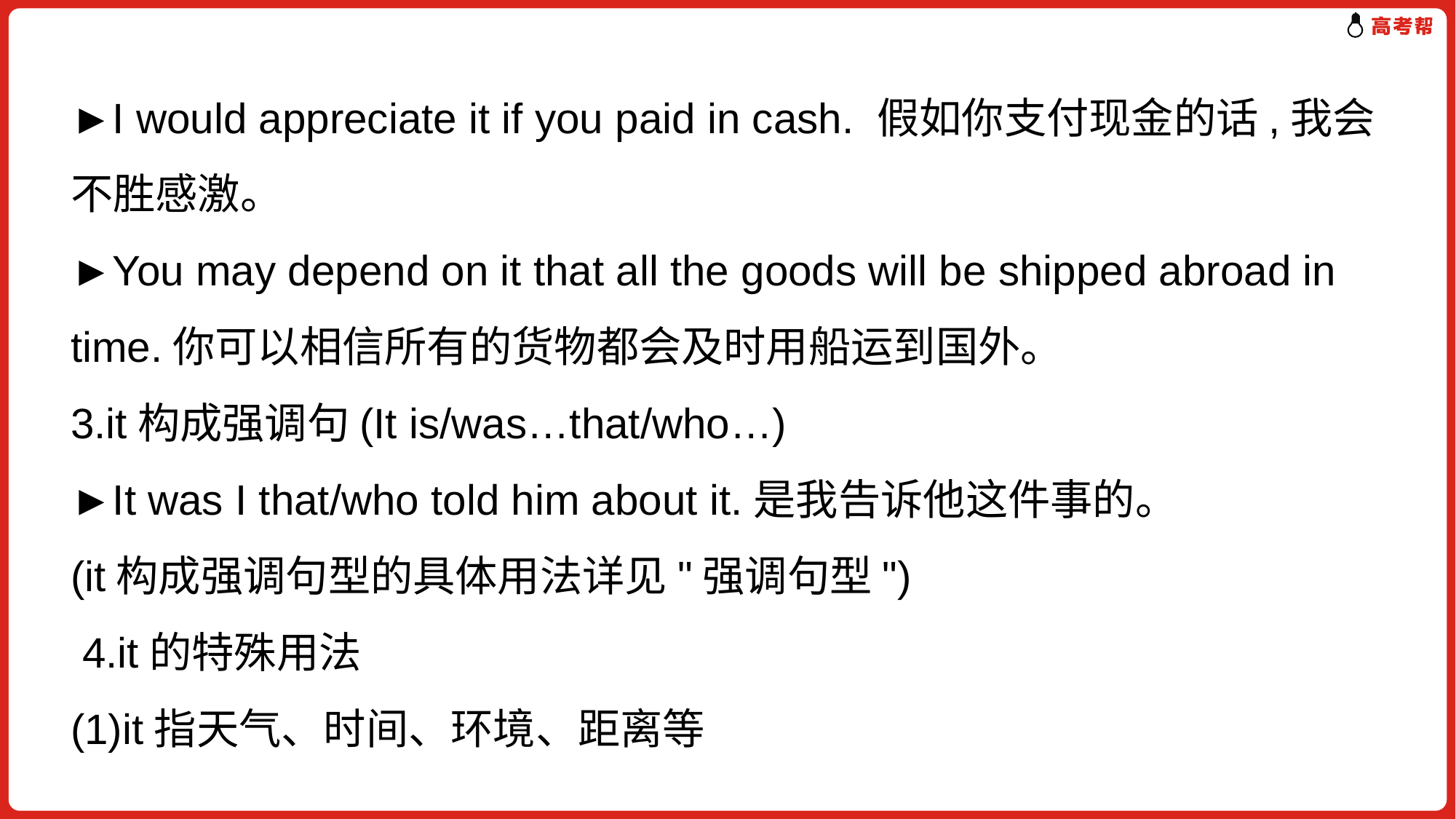

►I would appreciate it if you paid in cash. 假如你支付现金的话,我会不胜感激。
►You may depend on it that all the goods will be shipped abroad in time.你可以相信所有的货物都会及时用船运到国外。
3.it构成强调句(It is/was…that/who…)
►It was I that/who told him about it.是我告诉他这件事的。
(it构成强调句型的具体用法详见"强调句型")
 4.it的特殊用法
(1)it指天气、时间、环境、距离等